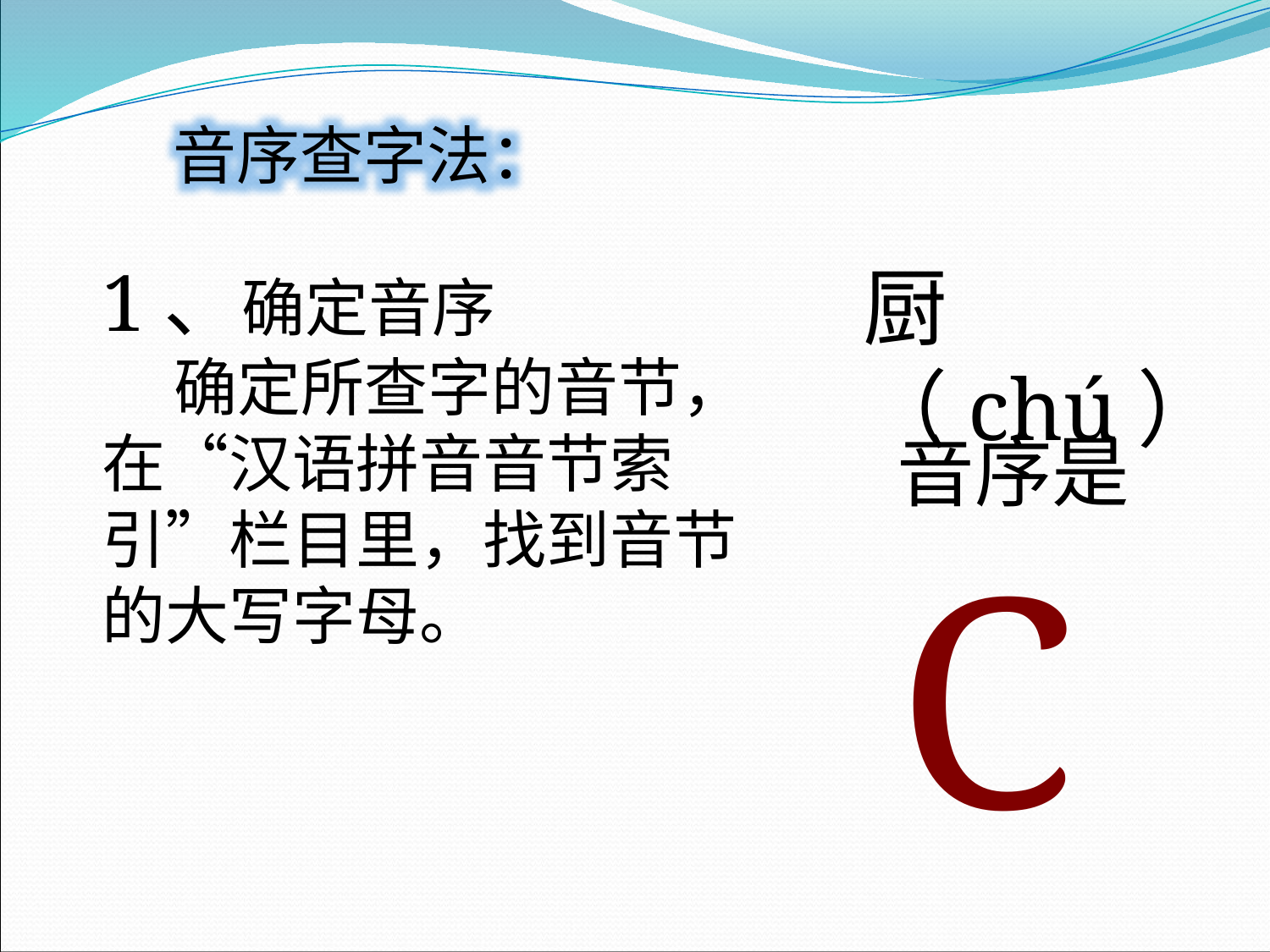

音序查字法：
1、确定音序
    确定所查字的音节，在“汉语拼音音节索引”栏目里，找到音节的大写字母。

厨（chú）
音序是
C